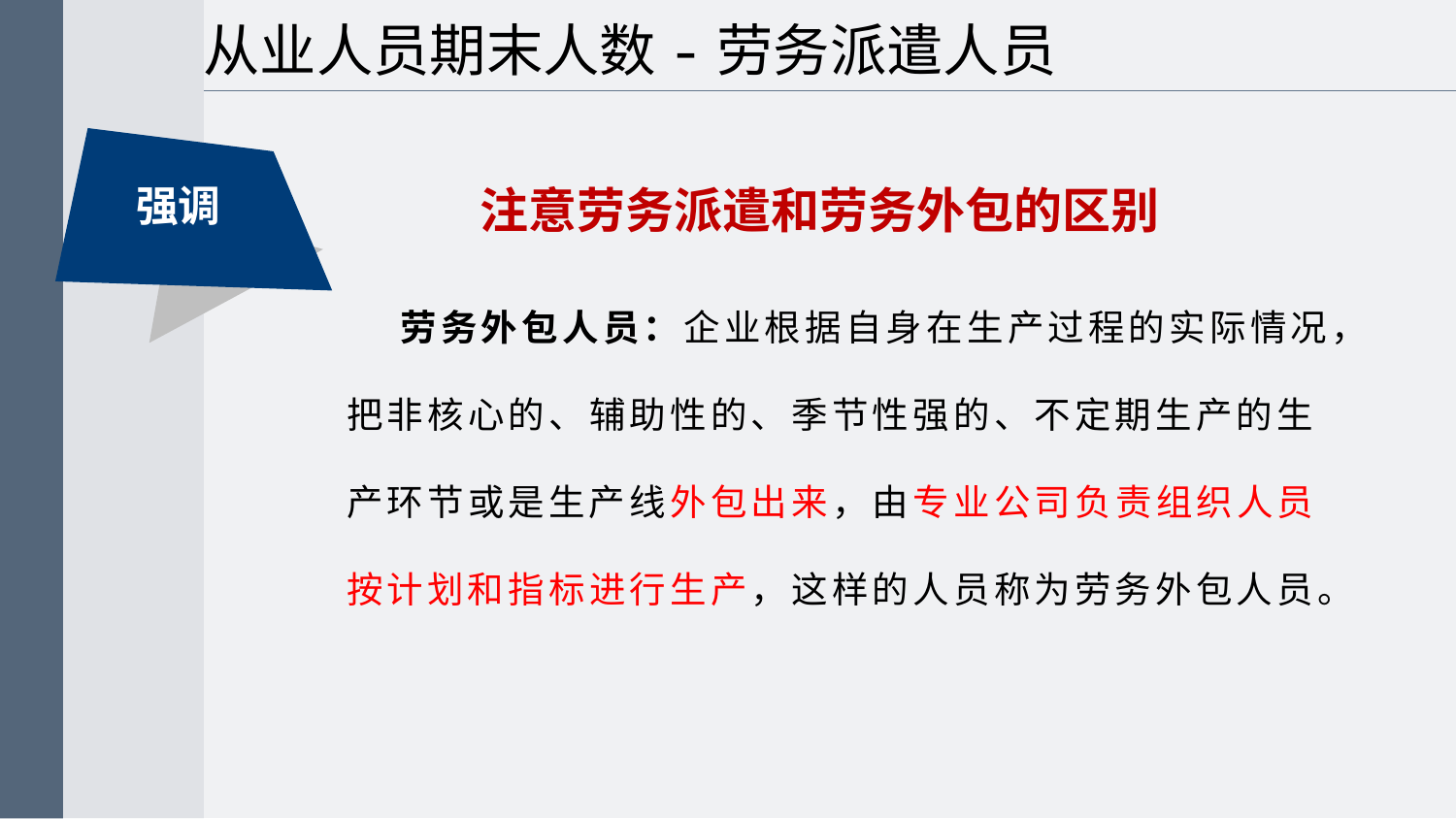

从业人员期末人数-劳务派遣人员

强调

     劳务外包人员：企业根据自身在生产过程的实际情况，把非核心的、辅助性的、季节性强的、不定期生产的生产环节或是生产线外包出来，由专业公司负责组织人员按计划和指标进行生产，这样的人员称为劳务外包人员。
注意劳务派遣和劳务外包的区别